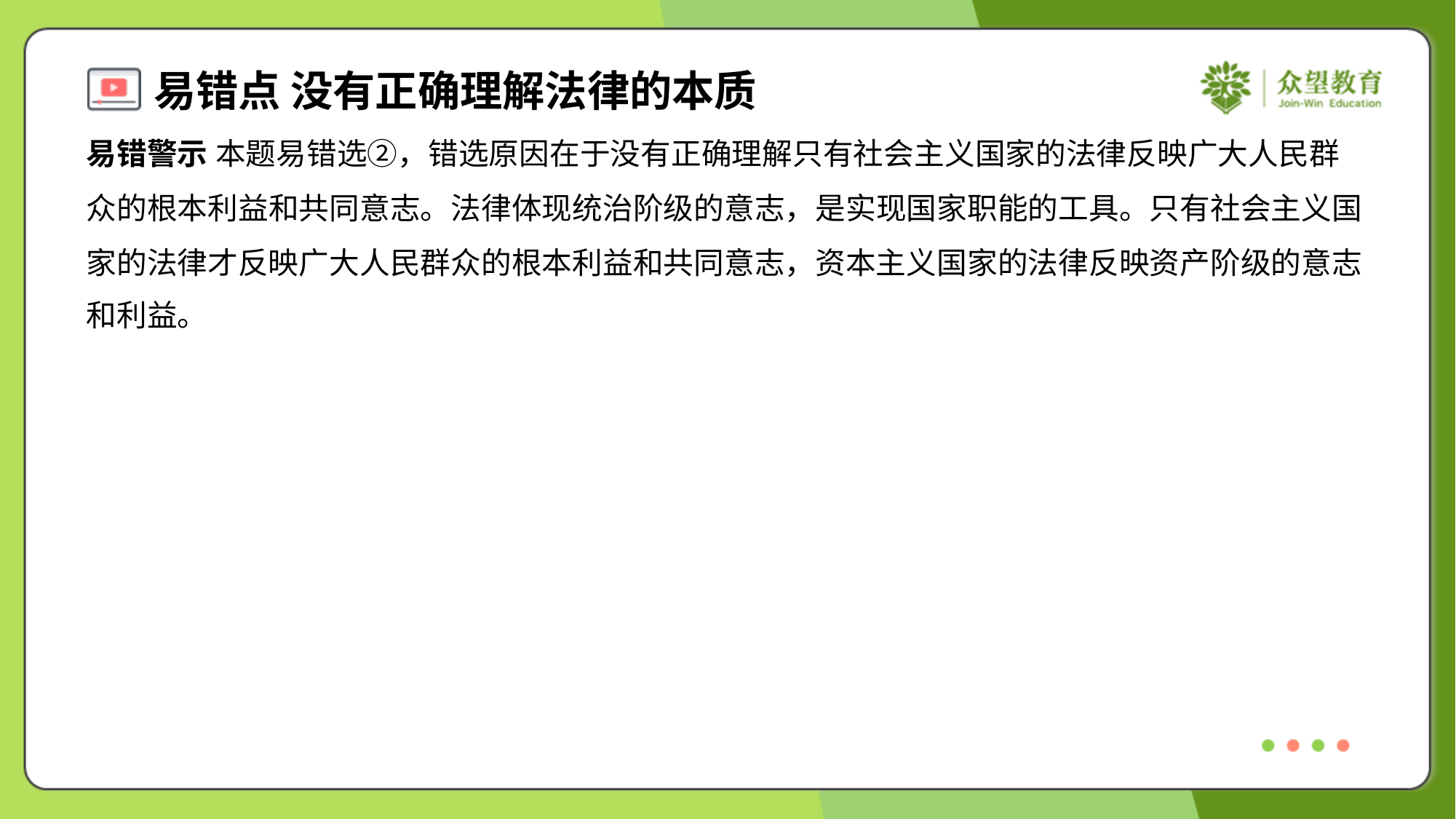

易错警示 本题易错选②，错选原因在于没有正确理解只有社会主义国家的法律反映广大人民群
众的根本利益和共同意志。法律体现统治阶级的意志，是实现国家职能的工具。只有社会主义国
家的法律才反映广大人民群众的根本利益和共同意志，资本主义国家的法律反映资产阶级的意志
和利益。